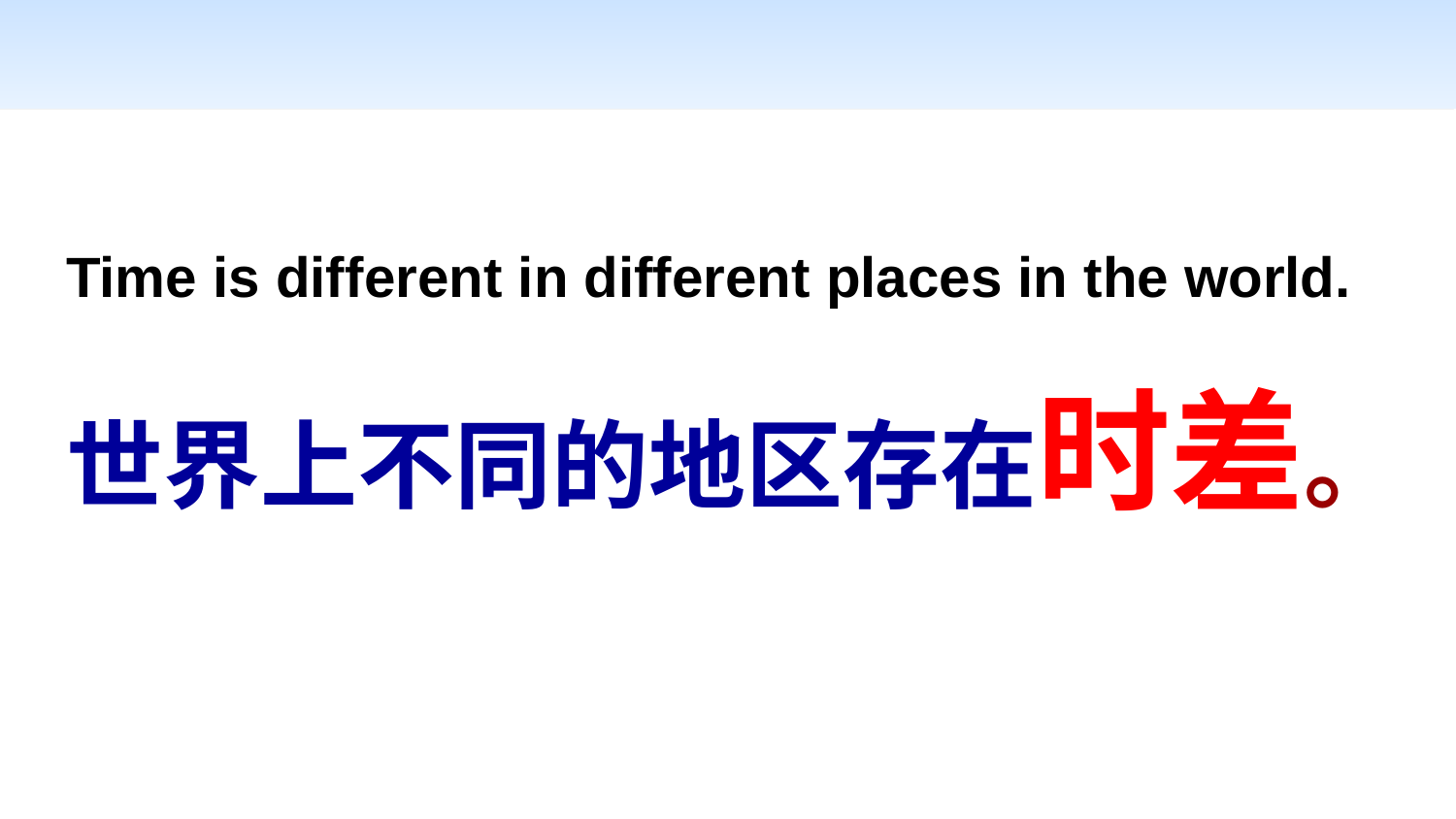

Time is different in different places in the world.
世界上不同的地区存在时差。